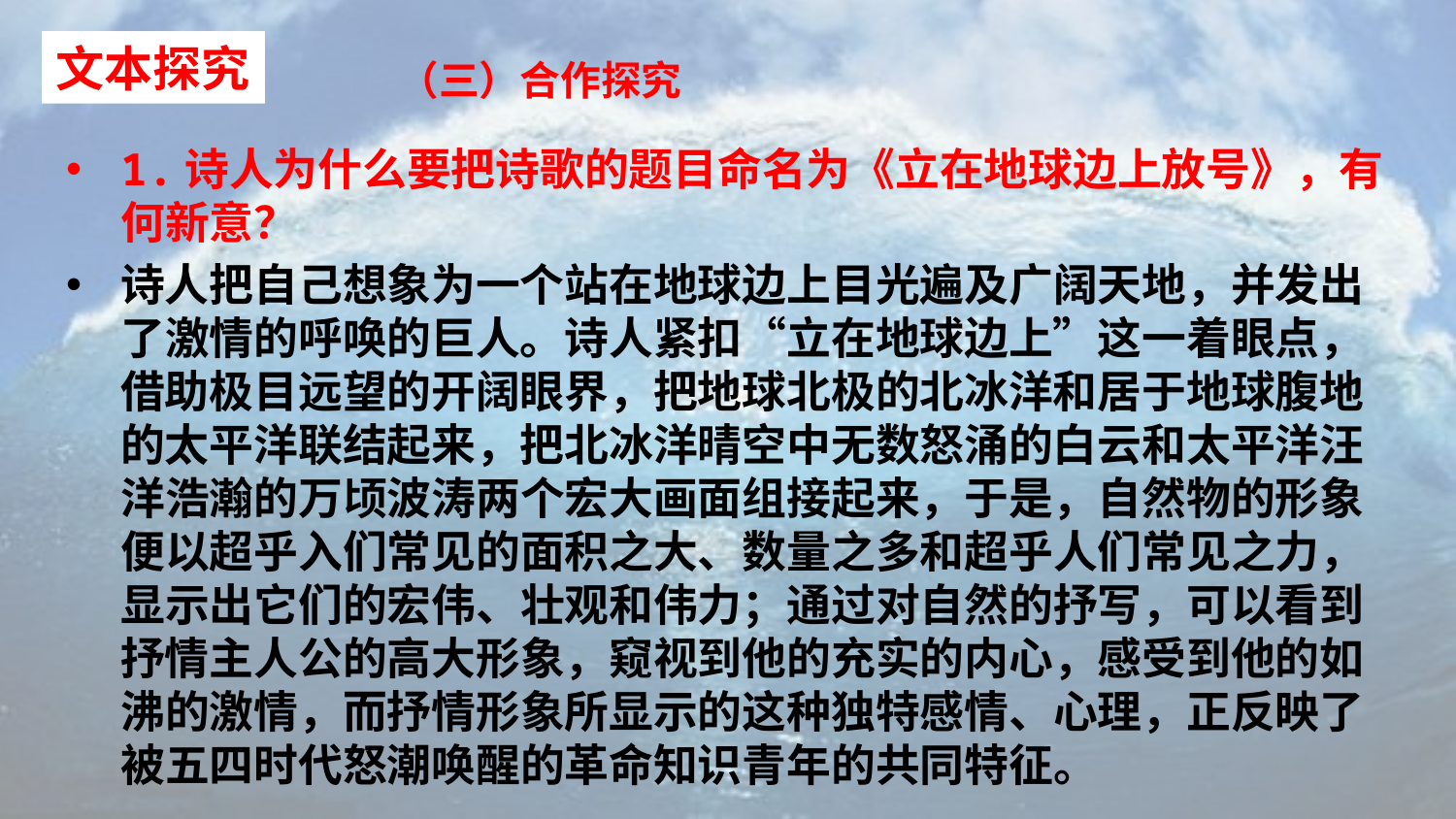

文本探究
（三）合作探究
1.诗人为什么要把诗歌的题目命名为《立在地球边上放号》，有何新意？
诗人把自己想象为一个站在地球边上目光遍及广阔天地，并发出了激情的呼唤的巨人。诗人紧扣“立在地球边上”这一着眼点，借助极目远望的开阔眼界，把地球北极的北冰洋和居于地球腹地的太平洋联结起来，把北冰洋晴空中无数怒涌的白云和太平洋汪洋浩瀚的万顷波涛两个宏大画面组接起来，于是，自然物的形象便以超乎入们常见的面积之大、数量之多和超乎人们常见之力，显示出它们的宏伟、壮观和伟力；通过对自然的抒写，可以看到抒情主人公的高大形象，窥视到他的充实的内心，感受到他的如沸的激情，而抒情形象所显示的这种独特感情、心理，正反映了被五四时代怒潮唤醒的革命知识青年的共同特征。